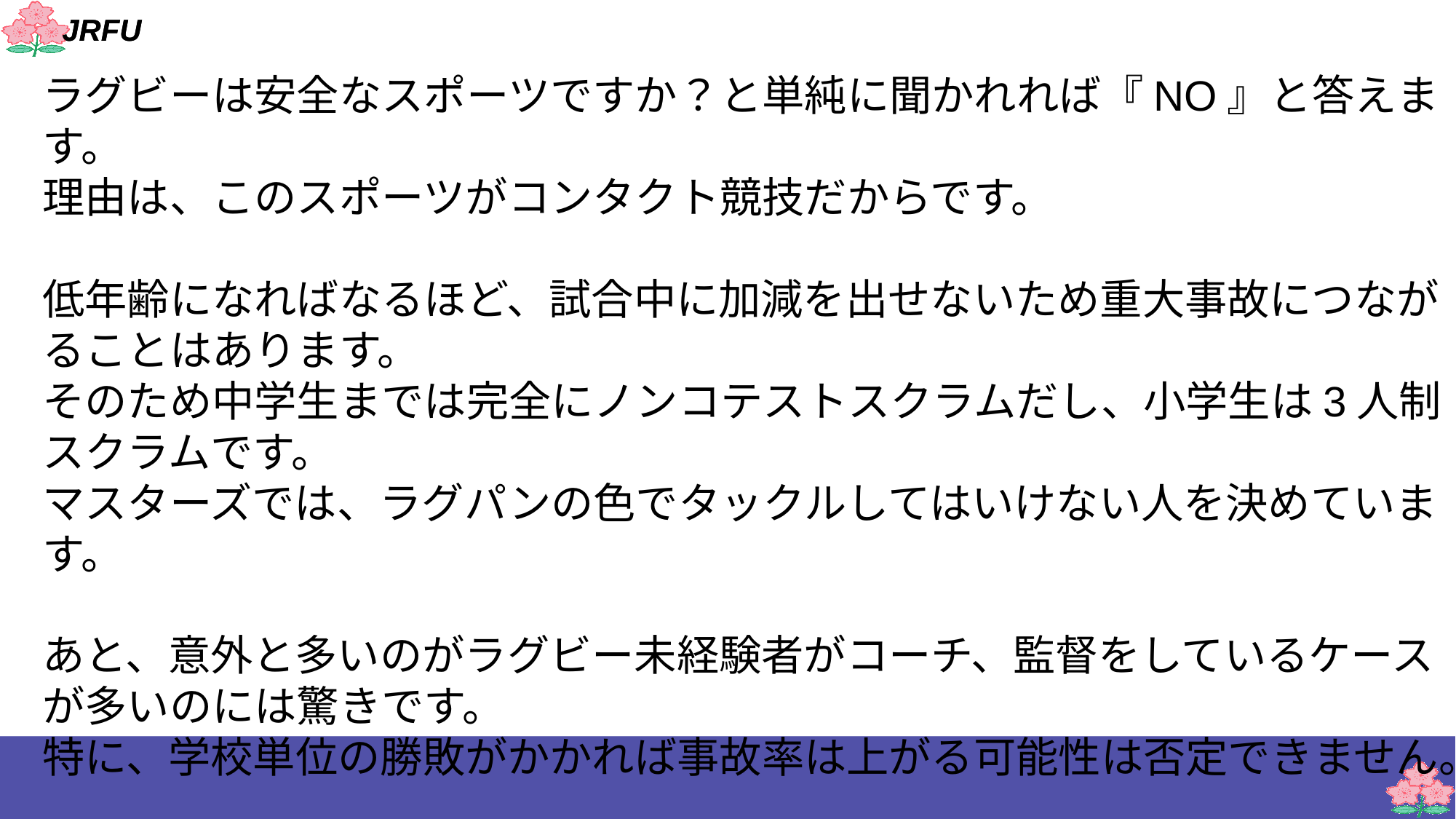

ラグビーは安全なスポーツですか？と単純に聞かれれば『NO』と答えます。
理由は、このスポーツがコンタクト競技だからです。
低年齢になればなるほど、試合中に加減を出せないため重大事故につながることはあります。
そのため中学生までは完全にノンコテストスクラムだし、小学生は3人制スクラムです。
マスターズでは、ラグパンの色でタックルしてはいけない人を決めています。
あと、意外と多いのがラグビー未経験者がコーチ、監督をしているケースが多いのには驚きです。
特に、学校単位の勝敗がかかれば事故率は上がる可能性は否定できません。